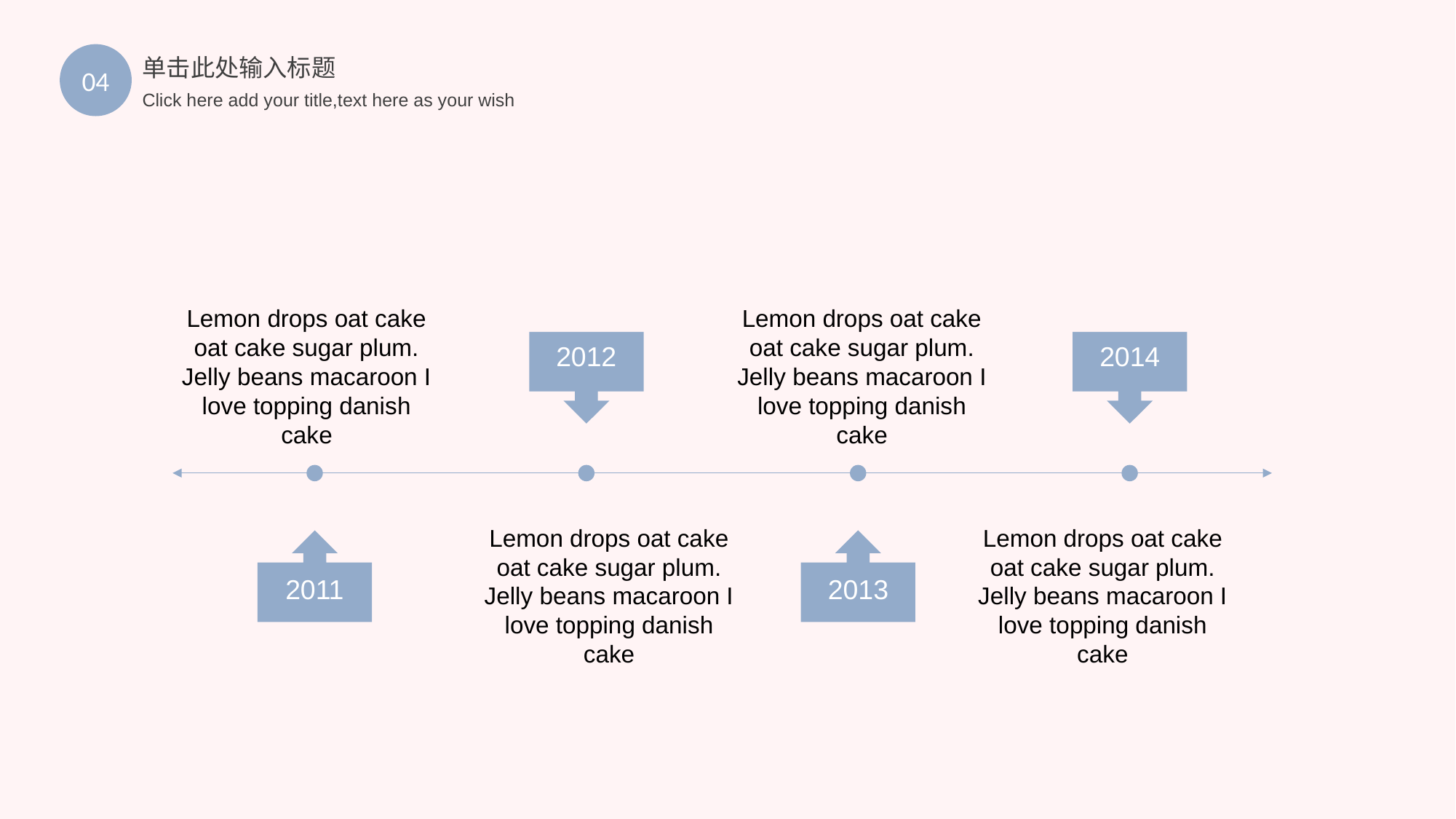

04
单击此处输入标题
Click here add your title,text here as your wish
Lemon drops oat cake oat cake sugar plum. Jelly beans macaroon I love topping danish cake
Lemon drops oat cake oat cake sugar plum. Jelly beans macaroon I love topping danish cake

2012
2014

2011
2013
Lemon drops oat cake oat cake sugar plum. Jelly beans macaroon I love topping danish cake
Lemon drops oat cake oat cake sugar plum. Jelly beans macaroon I love topping danish cake